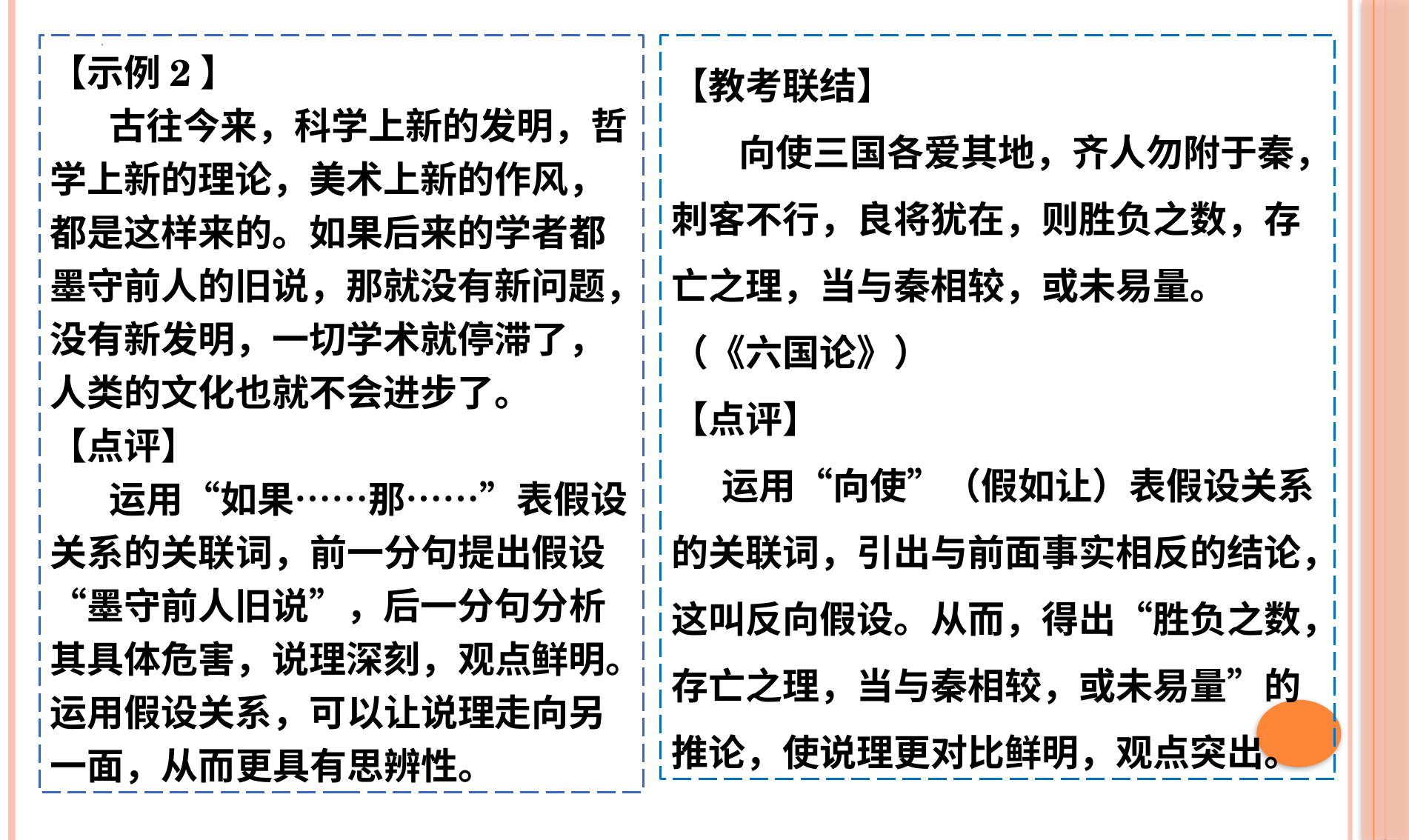

【示例2】
      古往今来，科学上新的发明，哲学上新的理论，美术上新的作风，都是这样来的。如果后来的学者都墨守前人的旧说，那就没有新问题，没有新发明，一切学术就停滞了，人类的文化也就不会进步了。
【点评】
      运用“如果……那……”表假设关系的关联词，前一分句提出假设“墨守前人旧说”，后一分句分析其具体危害，说理深刻，观点鲜明。运用假设关系，可以让说理走向另一面，从而更具有思辨性。
【教考联结】
       向使三国各爱其地，齐人勿附于秦，刺客不行，良将犹在，则胜负之数，存亡之理，当与秦相较，或未易量。（《六国论》）
【点评】
     运用“向使”（假如让）表假设关系的关联词，引出与前面事实相反的结论，这叫反向假设。从而，得出“胜负之数，存亡之理，当与秦相较，或未易量”的推论，使说理更对比鲜明，观点突出。